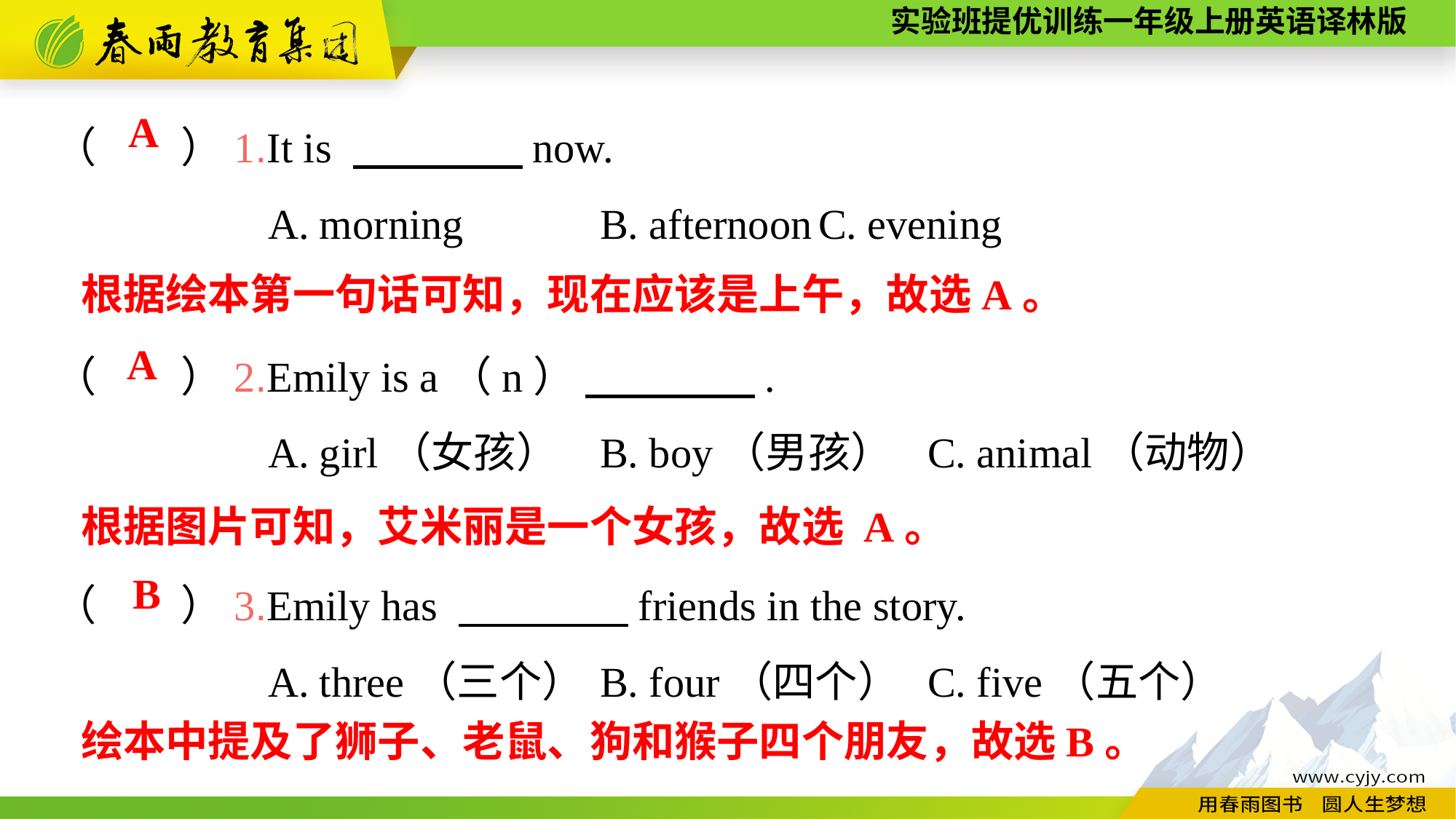

（　　）1.It is 　　　　now.
A. morning		B. afternoon	C. evening

（　　）2.Emily is a（n） 　　　　.
A. girl（女孩）	B. boy（男孩）	C. animal（动物）

（　　）3.Emily has 　　　　friends in the story.
A. three（三个）	B. four（四个）	C. five（五个）
A
根据绘本第一句话可知，现在应该是上午，故选A。
A
根据图片可知，艾米丽是一个女孩，故选 A。
B
绘本中提及了狮子、老鼠、狗和猴子四个朋友，故选B。